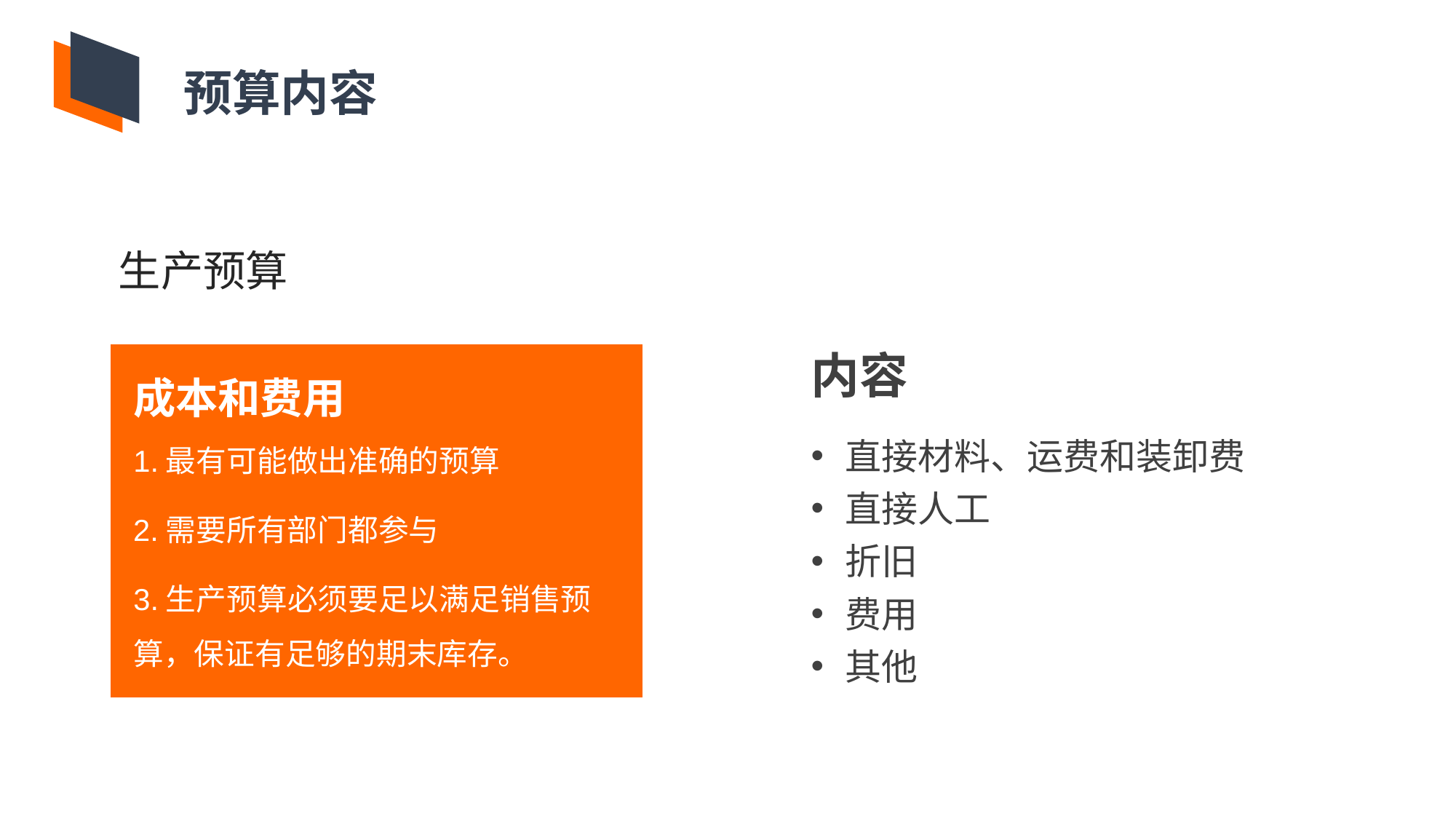

预算内容
生产预算

内容
成本和费用
1.最有可能做出准确的预算
直接材料、运费和装卸费
直接人工
2.需要所有部门都参与
折旧
3.生产预算必须要足以满足销售预算，保证有足够的期末库存。
费用
其他